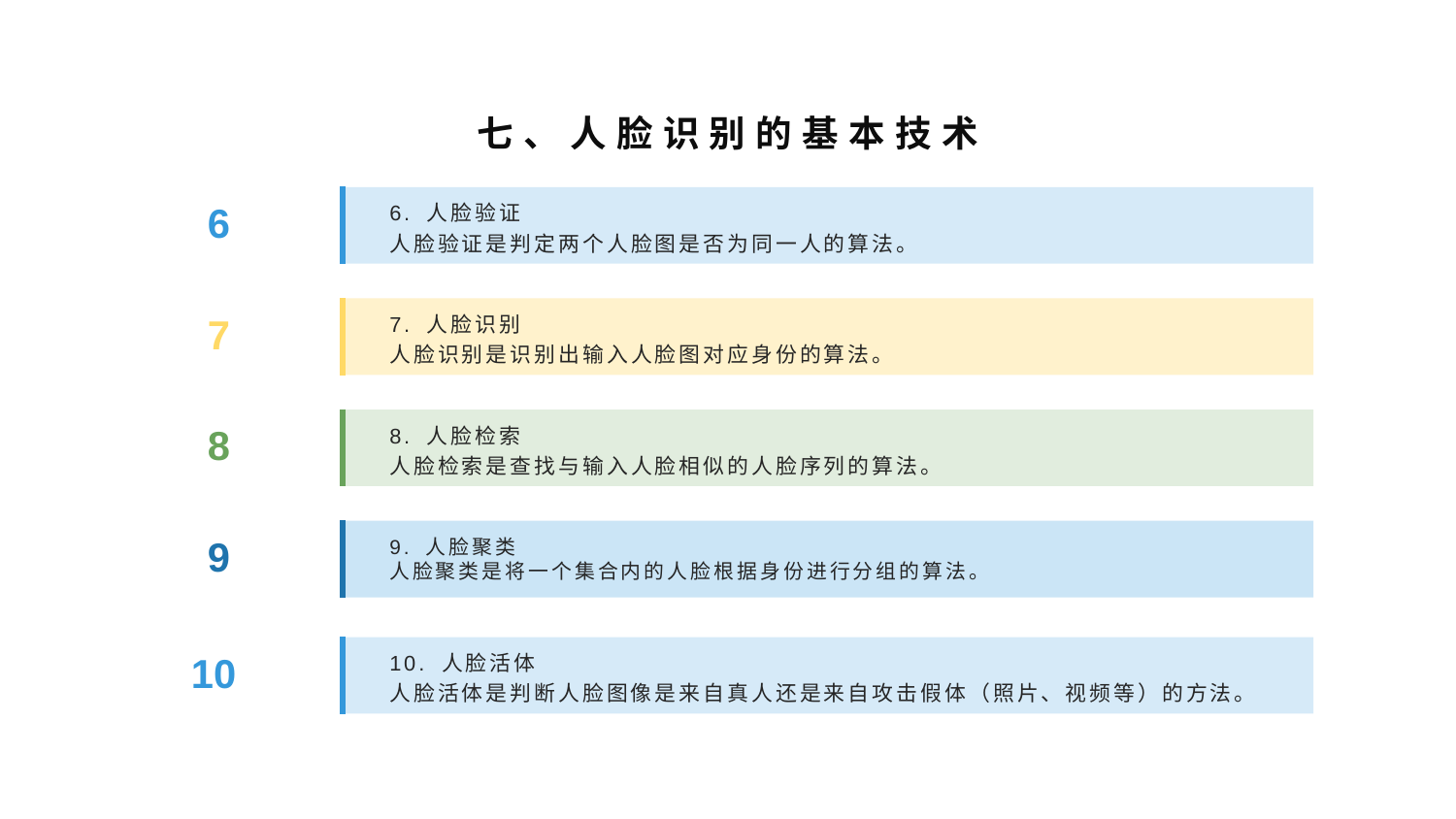

七、人脸识别的基本技术
6. 人脸验证
人脸验证是判定两个人脸图是否为同一人的算法。

6
7. 人脸识别
人脸识别是识别出输入人脸图对应身份的算法。

7
8. 人脸检索
人脸检索是查找与输入人脸相似的人脸序列的算法。

8
9. 人脸聚类
人脸聚类是将一个集合内的人脸根据身份进行分组的算法。

9
10. 人脸活体
人脸活体是判断人脸图像是来自真人还是来自攻击假体（照片、视频等）的方法。

10